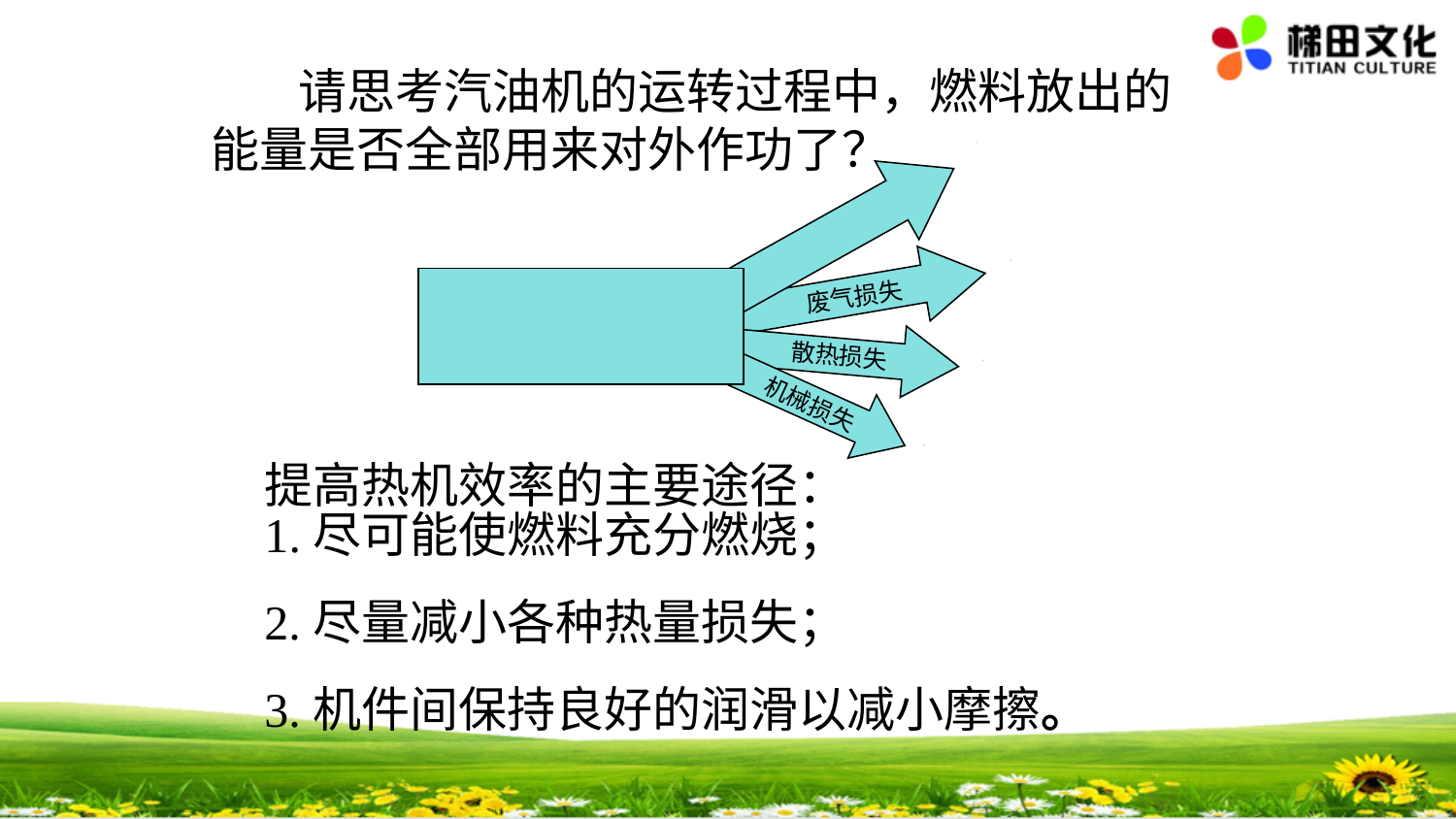

# 请思考汽油机的运转过程中，燃料放出的能量是否全部用来对外作功了？
E1

E2

废气损失

散热损失
E3

机械损失
E4

1.尽可能使燃料充分燃烧；
2.尽量减小各种热量损失；
3.机件间保持良好的润滑以减小摩擦。
提高热机效率的主要途径：